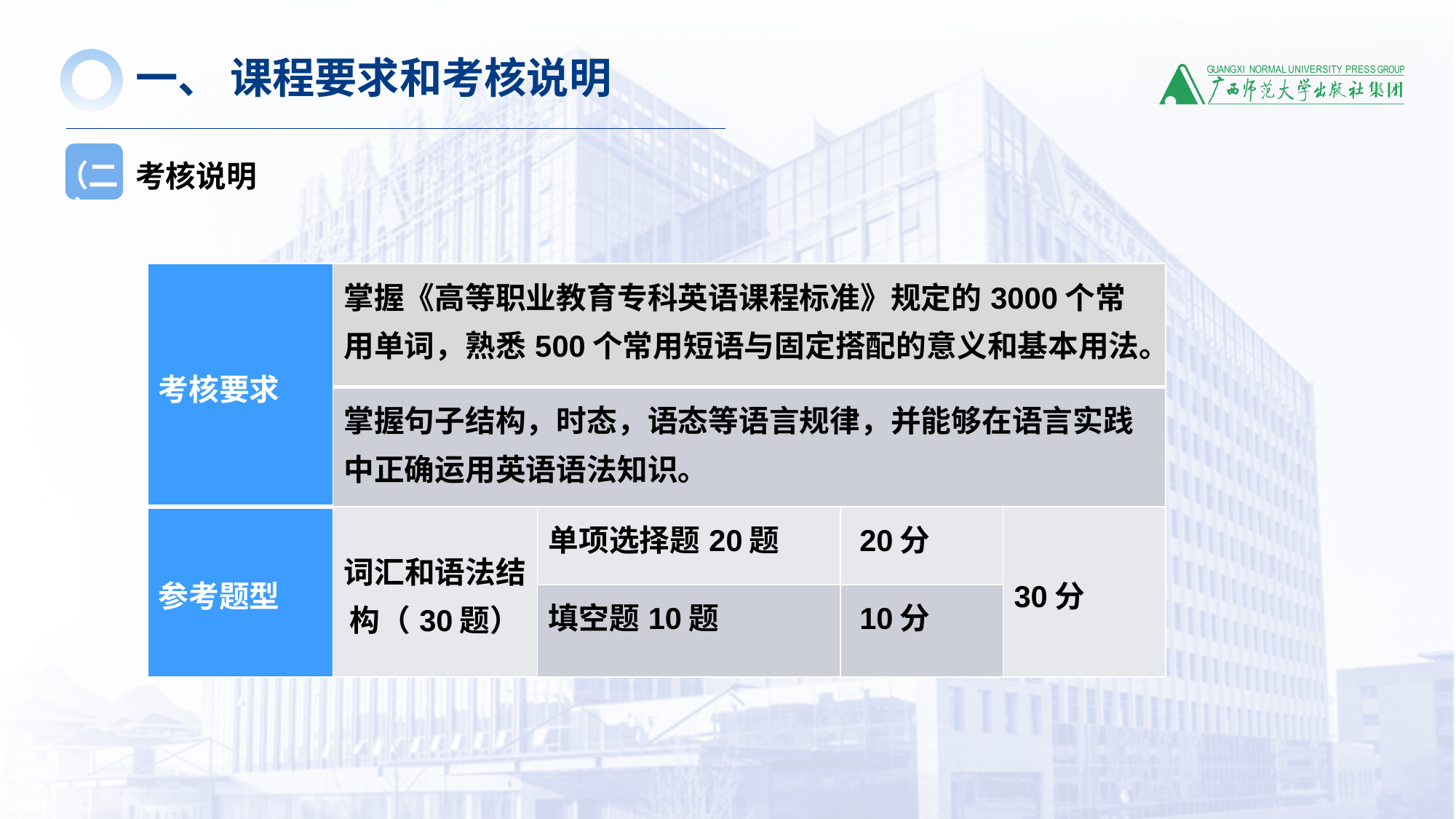

一、 课程要求和考核说明

考核说明

（二）
| 考核要求 | 掌握《高等职业教育专科英语课程标准》规定的3000个常用单词，熟悉500个常用短语与固定搭配的意义和基本用法。 |  |  |  |
| --- | --- | --- | --- | --- |
|  | 掌握句子结构，时态，语态等语言规律，并能够在语言实践中正确运用英语语法知识。 |  |  |  |
| 参考题型 | 词汇和语法结构（30题） | 单项选择题20题 | 20分 | 30分 |
|  |  | 填空题10题 | 10分 |  |